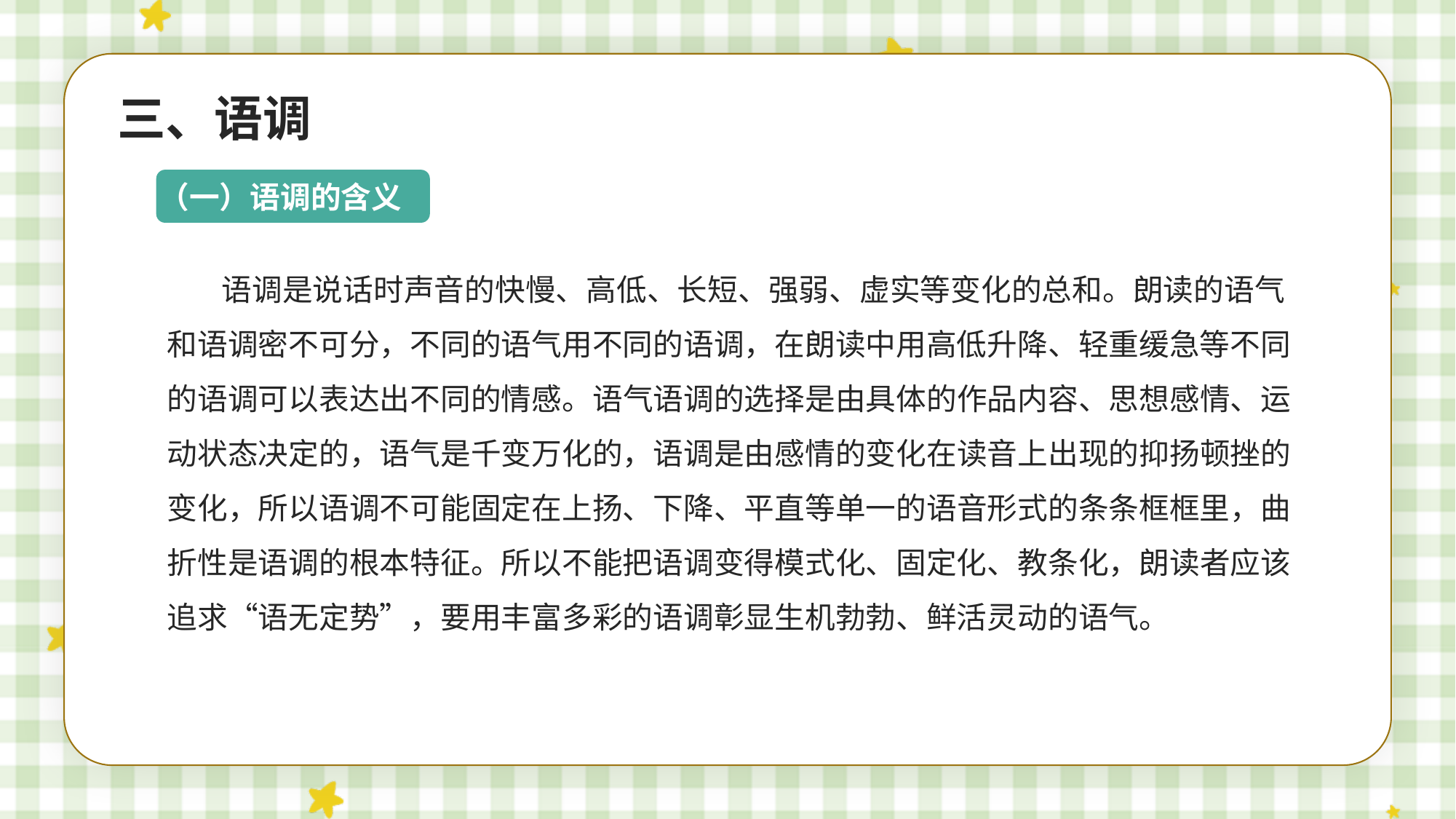

三、语调
（一）语调的含义
语调是说话时声音的快慢、高低、长短、强弱、虚实等变化的总和。朗读的语气和语调密不可分，不同的语气用不同的语调，在朗读中用高低升降、轻重缓急等不同的语调可以表达出不同的情感。语气语调的选择是由具体的作品内容、思想感情、运动状态决定的，语气是千变万化的，语调是由感情的变化在读音上出现的抑扬顿挫的变化，所以语调不可能固定在上扬、下降、平直等单一的语音形式的条条框框里，曲折性是语调的根本特征。所以不能把语调变得模式化、固定化、教条化，朗读者应该追求“语无定势”，要用丰富多彩的语调彰显生机勃勃、鲜活灵动的语气。